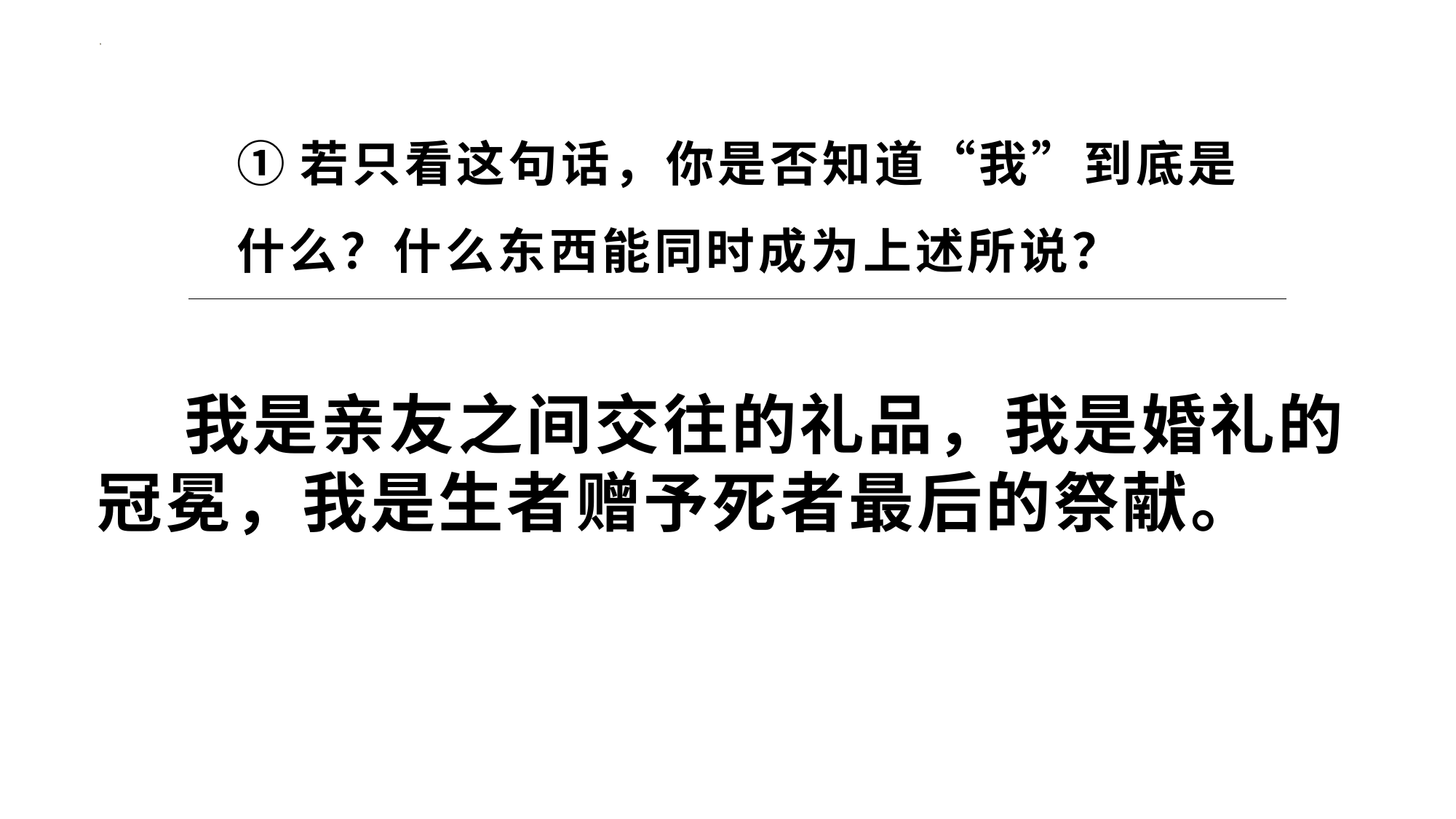

①若只看这句话，你是否知道“我”到底是什么？什么东西能同时成为上述所说？
    我是亲友之间交往的礼品，我是婚礼的冠冕，我是生者赠予死者最后的祭献。